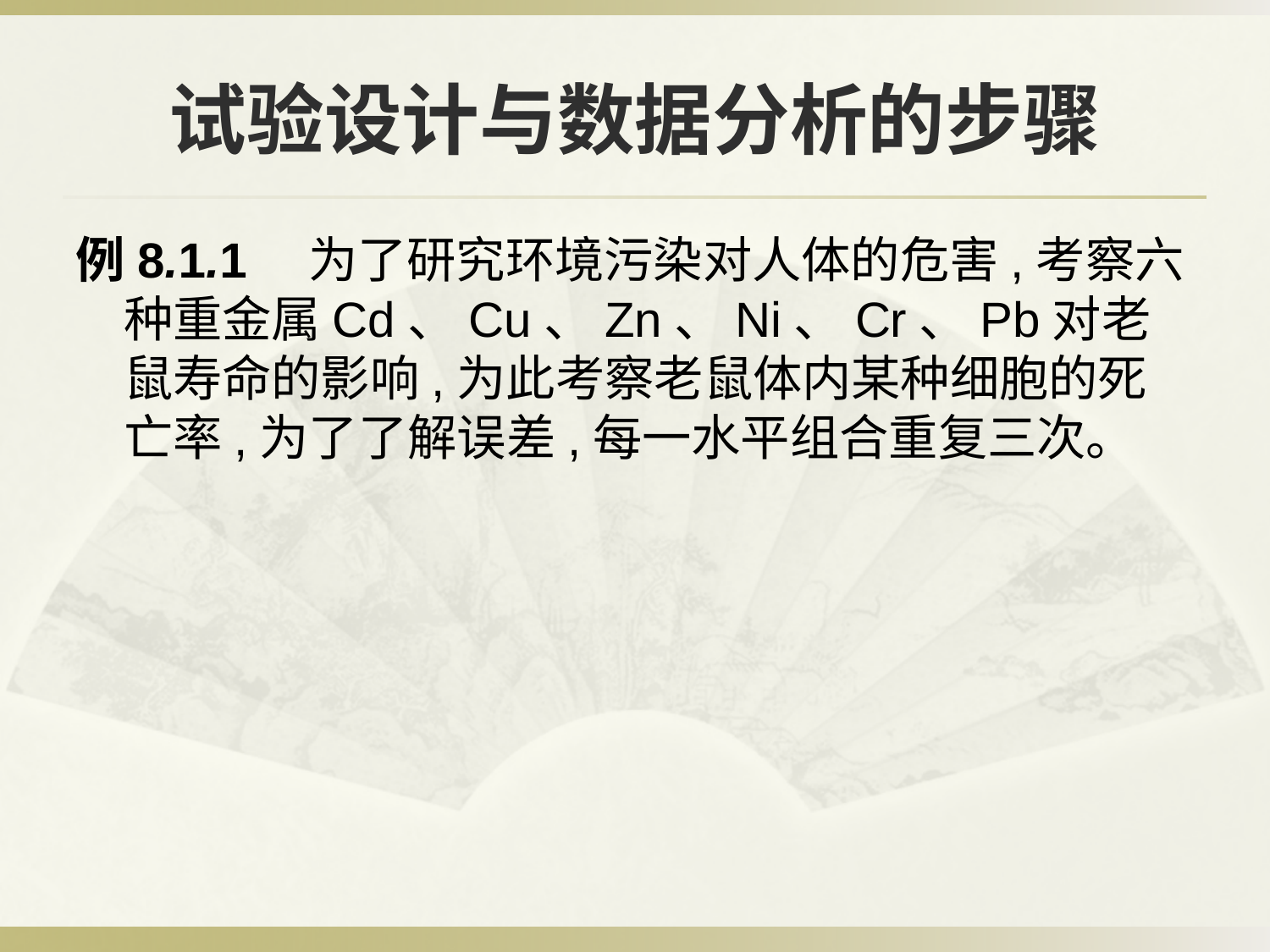

# 试验设计与数据分析的步骤
例8.1.1　为了研究环境污染对人体的危害,考察六种重金属Cd、Cu、Zn、Ni、Cr、Pb对老鼠寿命的影响,为此考察老鼠体内某种细胞的死亡率,为了了解误差,每一水平组合重复三次。